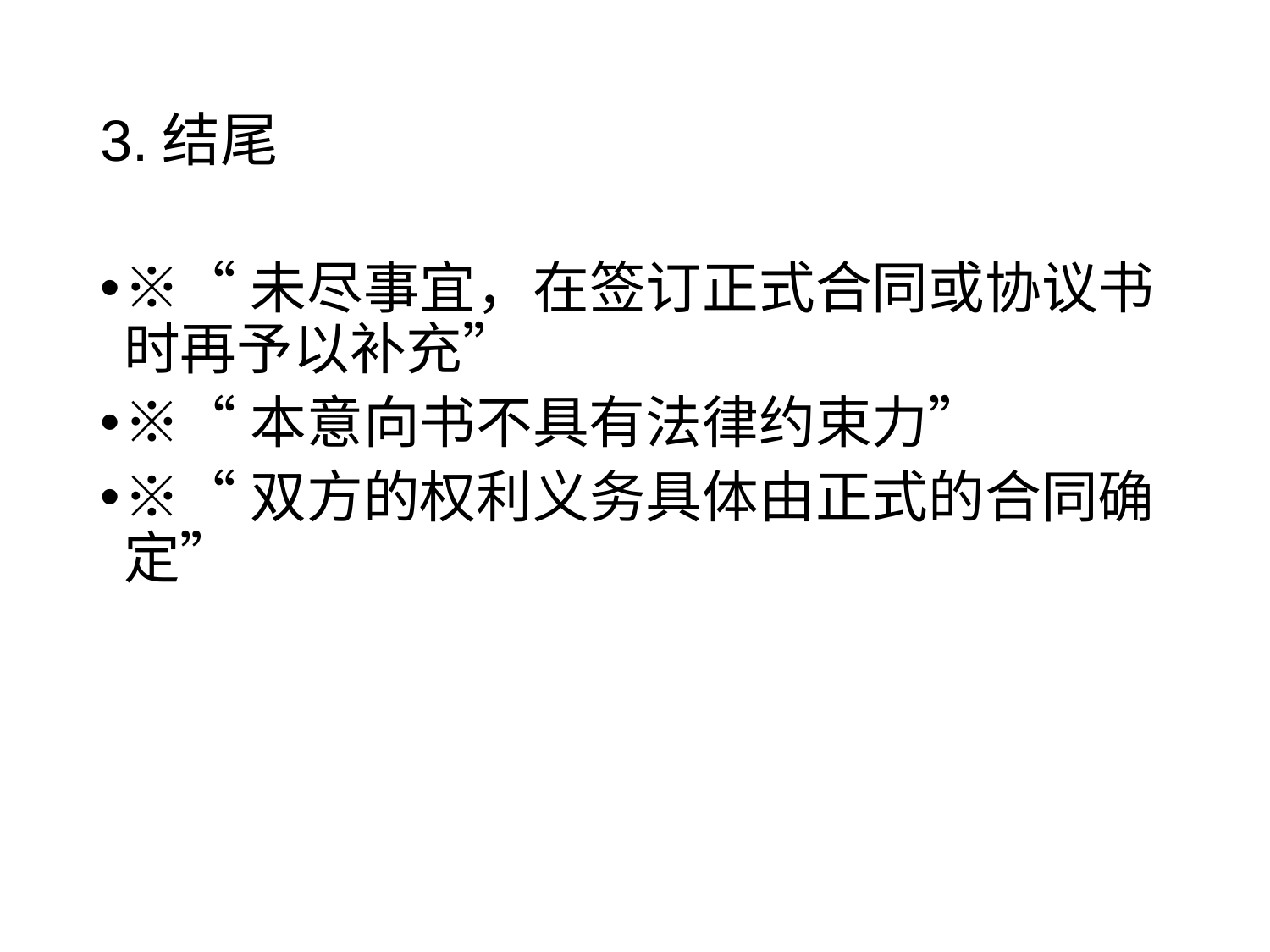

# 3.结尾
※“未尽事宜，在签订正式合同或协议书时再予以补充”
※“本意向书不具有法律约束力”
※“双方的权利义务具体由正式的合同确定”